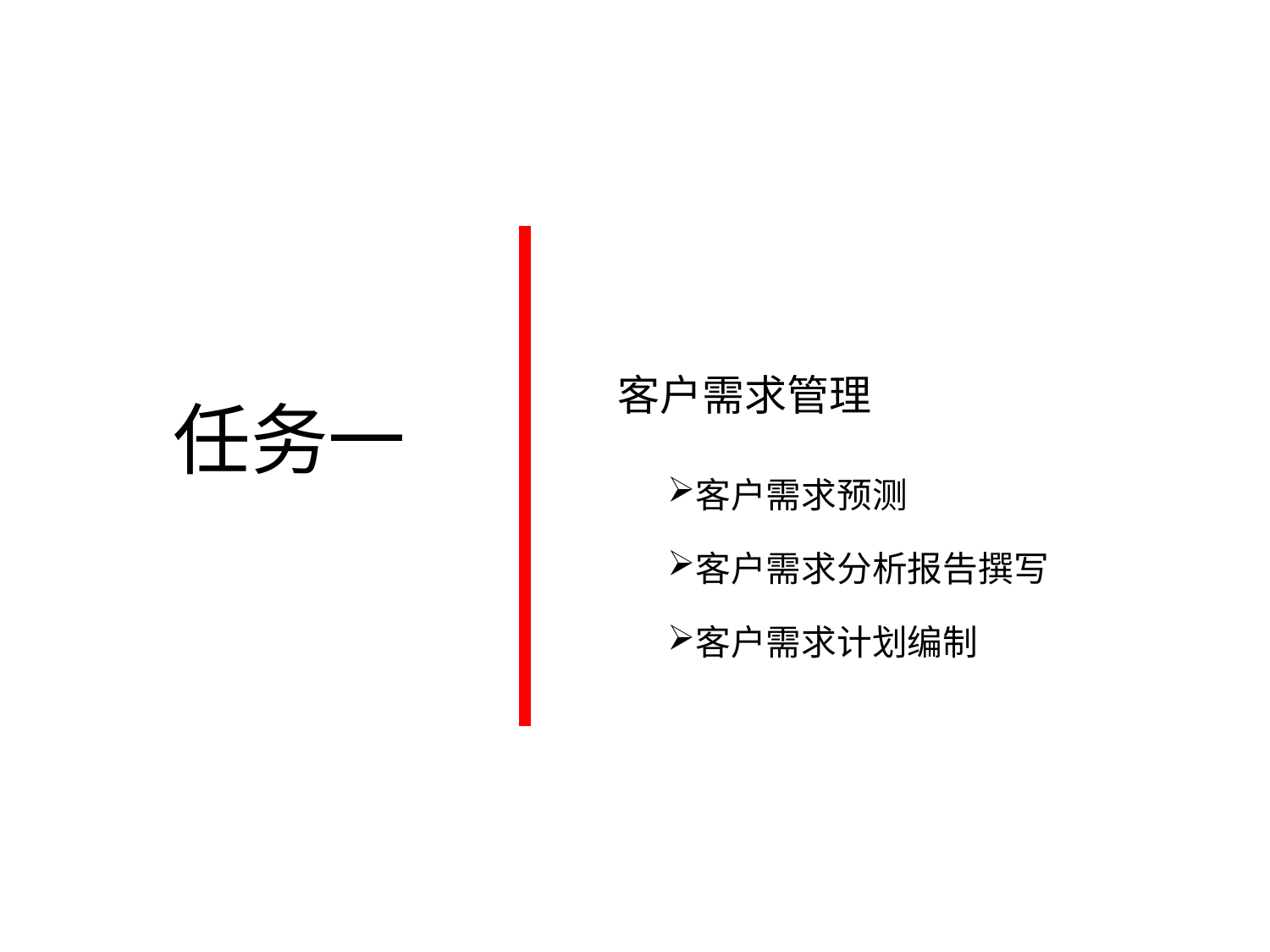

客户需求管理
客户需求预测
客户需求分析报告撰写
客户需求计划编制
任务一